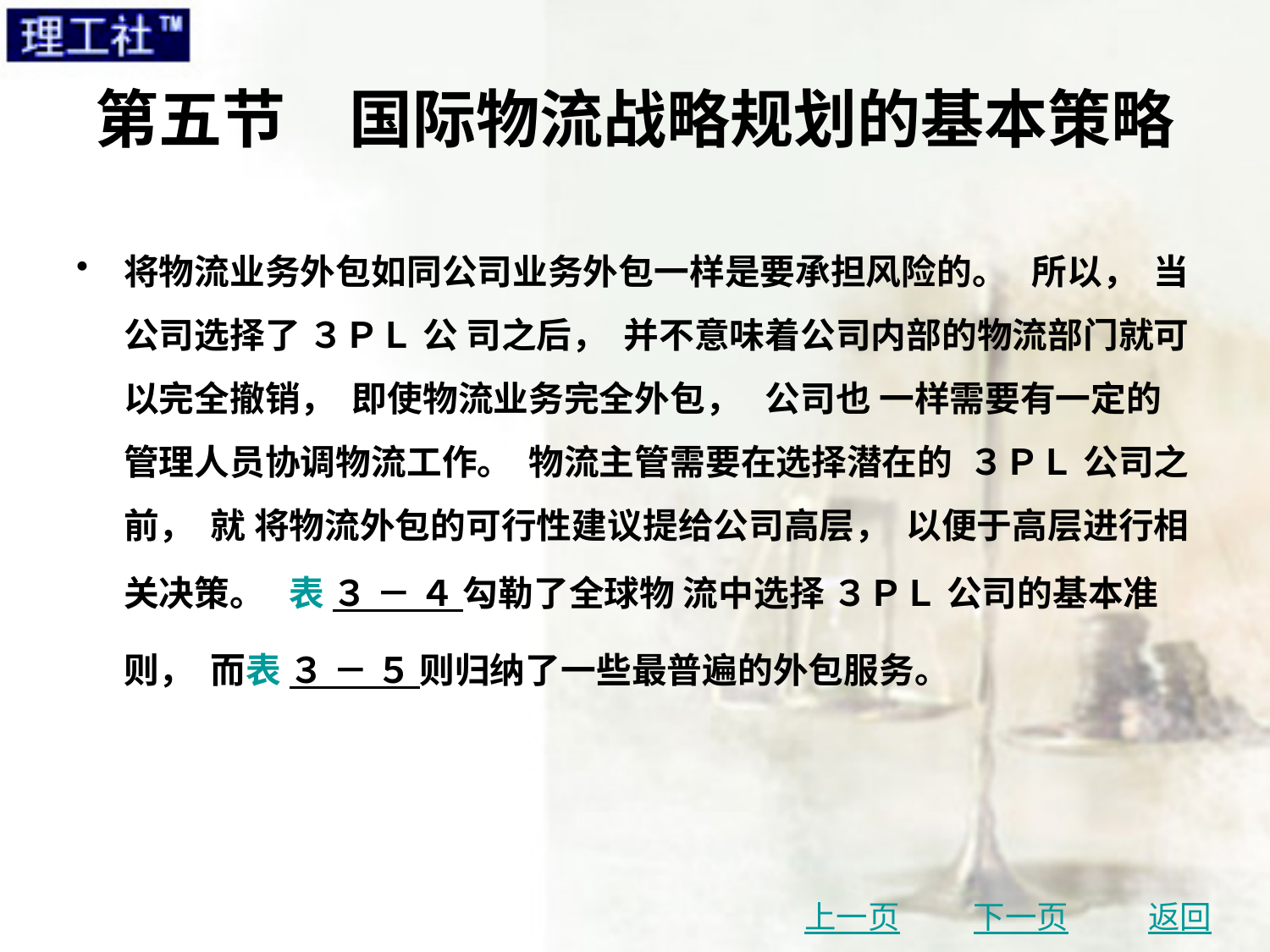

# 第五节　国际物流战略规划的基本策略
将物流业务外包如同公司业务外包一样是要承担风险的。   所以，  当公司选择了 ３ＰＬ 公 司之后，  并不意味着公司内部的物流部门就可以完全撤销，  即使物流业务完全外包，   公司也 一样需要有一定的管理人员协调物流工作。  物流主管需要在选择潜在的  ３ＰＬ 公司之前，  就 将物流外包的可行性建议提给公司高层，  以便于高层进行相关决策。   表 ３ － ４ 勾勒了全球物 流中选择 ３ＰＬ 公司的基本准则，  而表 ３ － ５ 则归纳了一些最普遍的外包服务。

上一页
下一页
返回